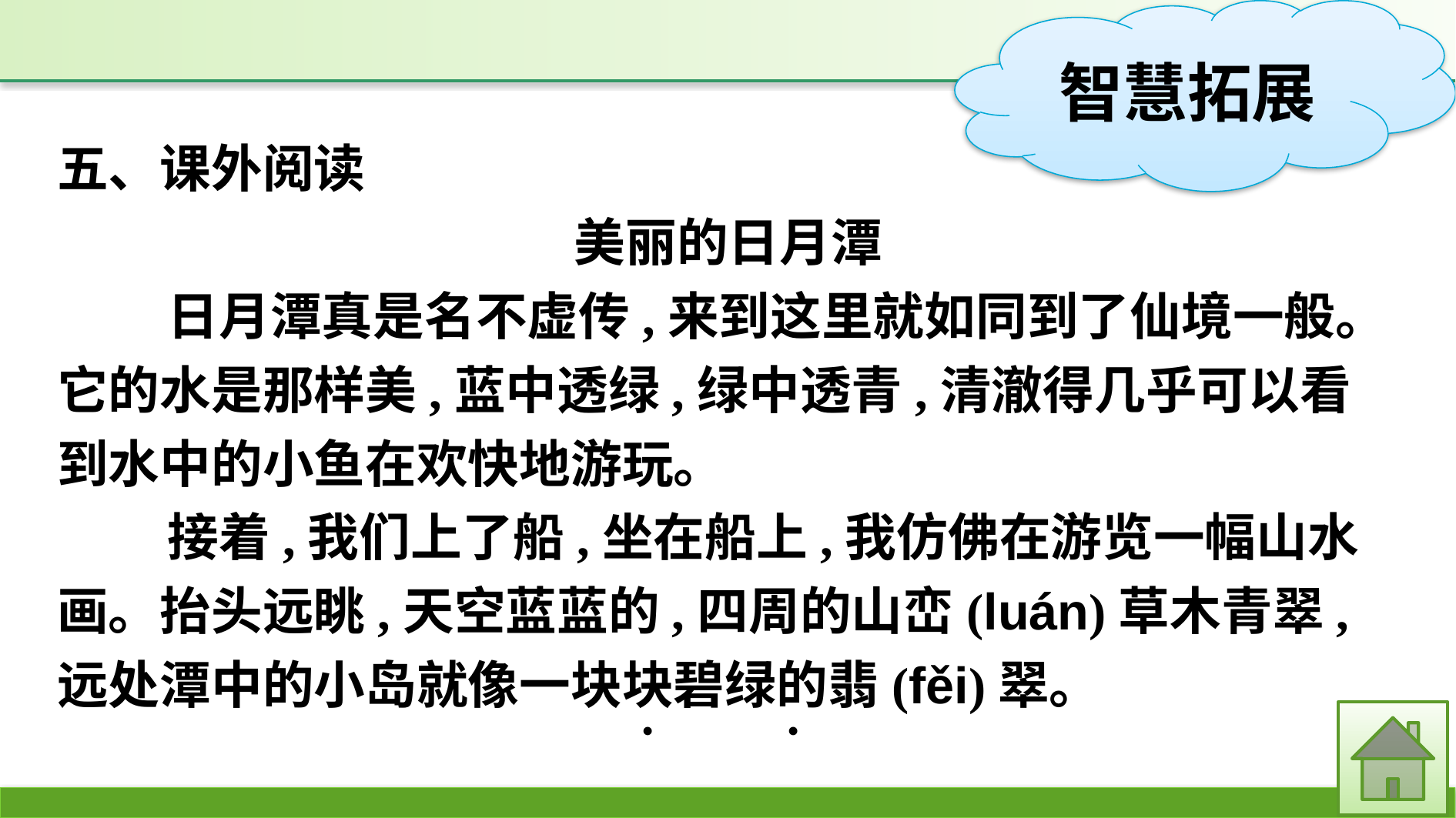

五、课外阅读
美丽的日月潭
    日月潭真是名不虚传,来到这里就如同到了仙境一般。它的水是那样美,蓝中透绿,绿中透青,清澈得几乎可以看到水中的小鱼在欢快地游玩。
    接着,我们上了船,坐在船上,我仿佛在游览一幅山水画。抬头远眺,天空蓝蓝的,四周的山峦(luán)草木青翠,远处潭中的小岛就像一块块碧绿的翡(fěi)翠。
·          ·